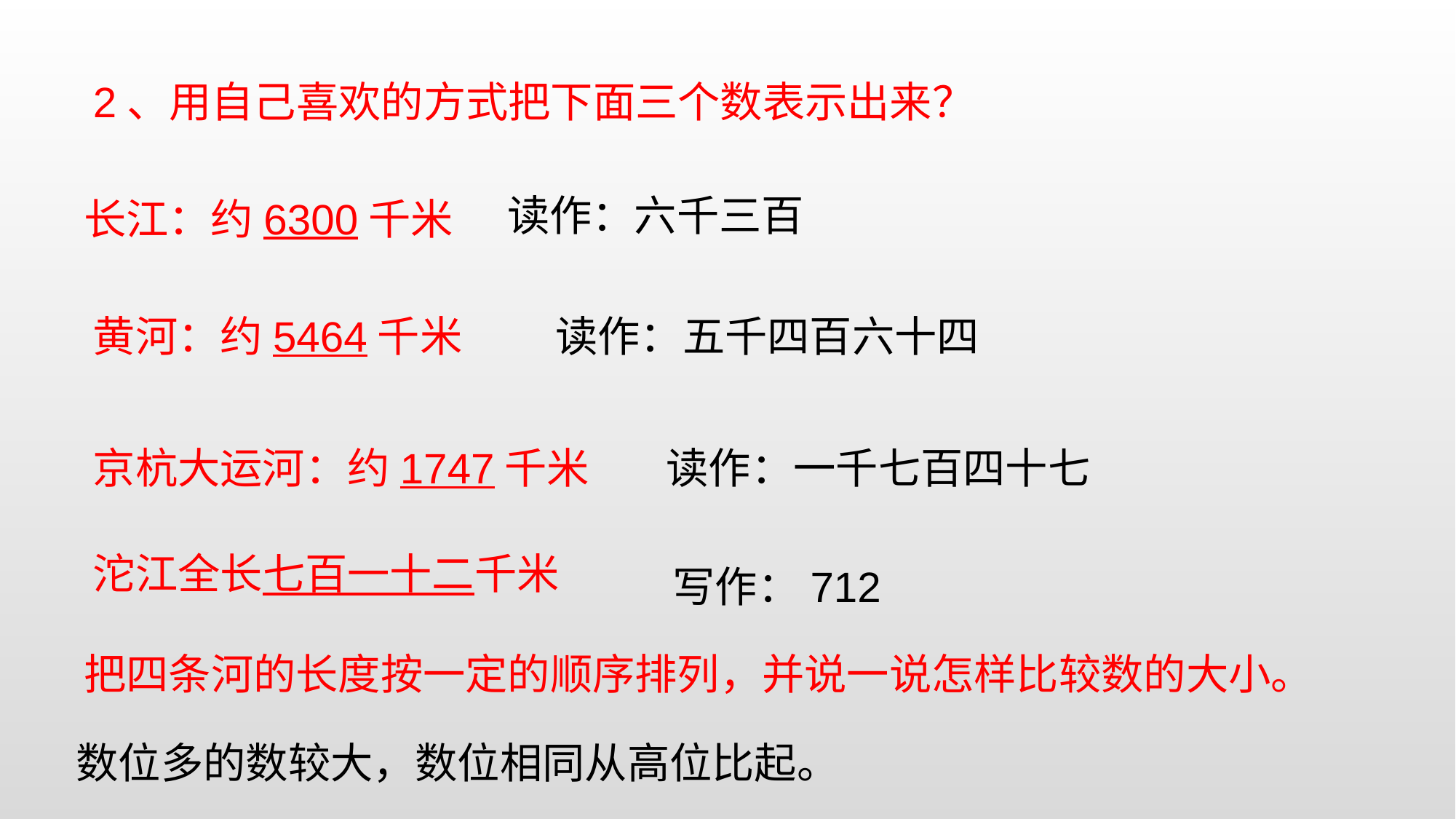

2、用自己喜欢的方式把下面三个数表示出来？
读作：六千三百
长江：约6300千米
黄河：约5464千米
读作：五千四百六十四
京杭大运河：约1747千米
读作：一千七百四十七
沱江全长七百一十二千米
写作：712
把四条河的长度按一定的顺序排列，并说一说怎样比较数的大小。
数位多的数较大，数位相同从高位比起。